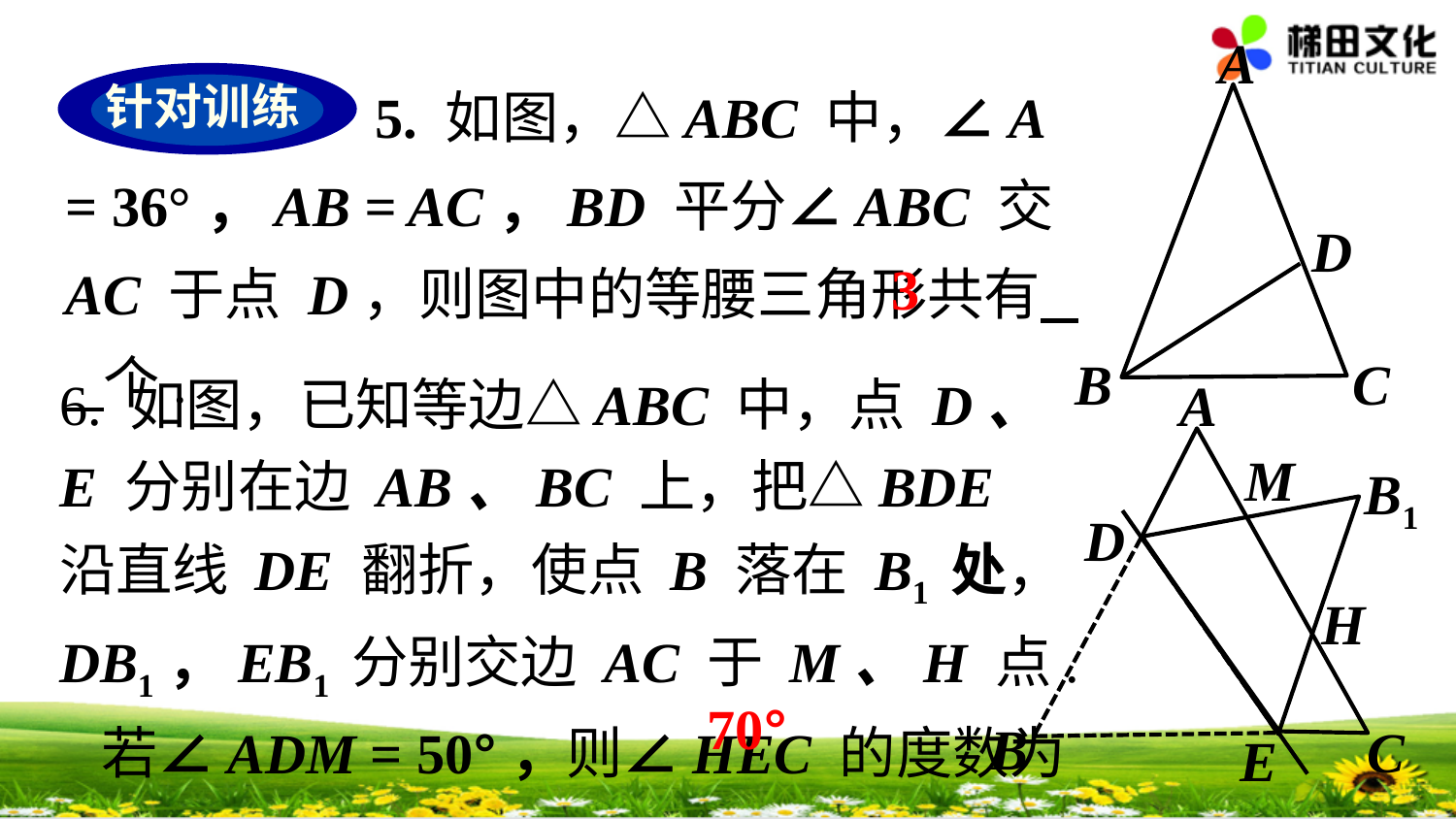

A

D
B
C
                      5. 如图，△ABC 中，∠A = 36°，AB = AC，BD 平分∠ABC 交 AC 于点 D，则图中的等腰三角形共有       个.

针对训练
3
6. 如图，已知等边△ABC 中，点 D、E 分别在边 AB、BC 上，把△BDE 沿直线 DE 翻折，使点 B 落在 B1 处，DB1，EB1 分别交边 AC 于 M、H 点.  若∠ADM = 50°，则∠HEC 的度数为          .
A

M
B1

D

H
B
C
E
70°